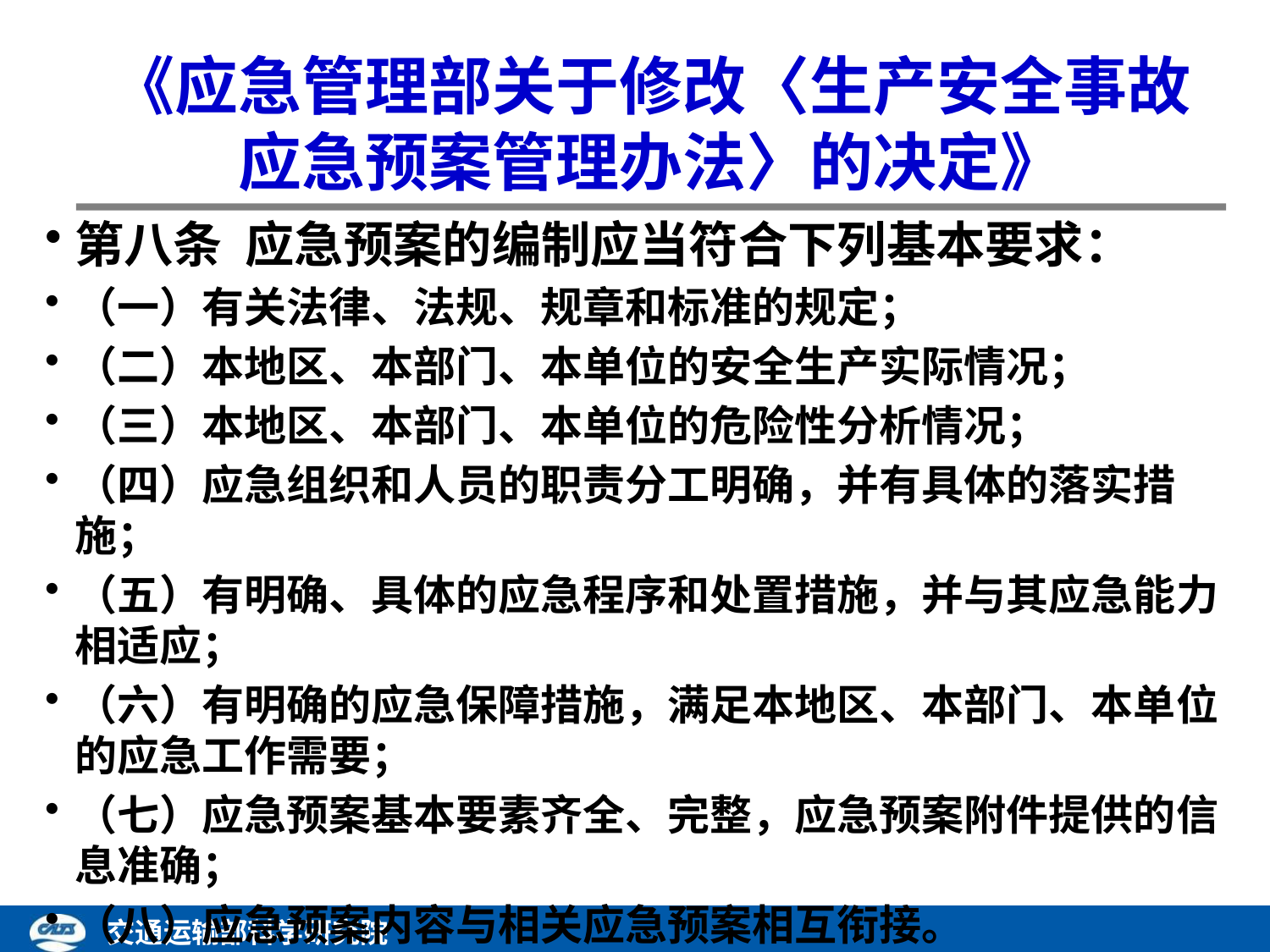

《应急管理部关于修改〈生产安全事故应急预案管理办法〉的决定》

第八条  应急预案的编制应当符合下列基本要求：
（一）有关法律、法规、规章和标准的规定；
（二）本地区、本部门、本单位的安全生产实际情况；
（三）本地区、本部门、本单位的危险性分析情况；
（四）应急组织和人员的职责分工明确，并有具体的落实措施；
（五）有明确、具体的应急程序和处置措施，并与其应急能力相适应；
（六）有明确的应急保障措施，满足本地区、本部门、本单位的应急工作需要；
（七）应急预案基本要素齐全、完整，应急预案附件提供的信息准确；
（八）应急预案内容与相关应急预案相互衔接。